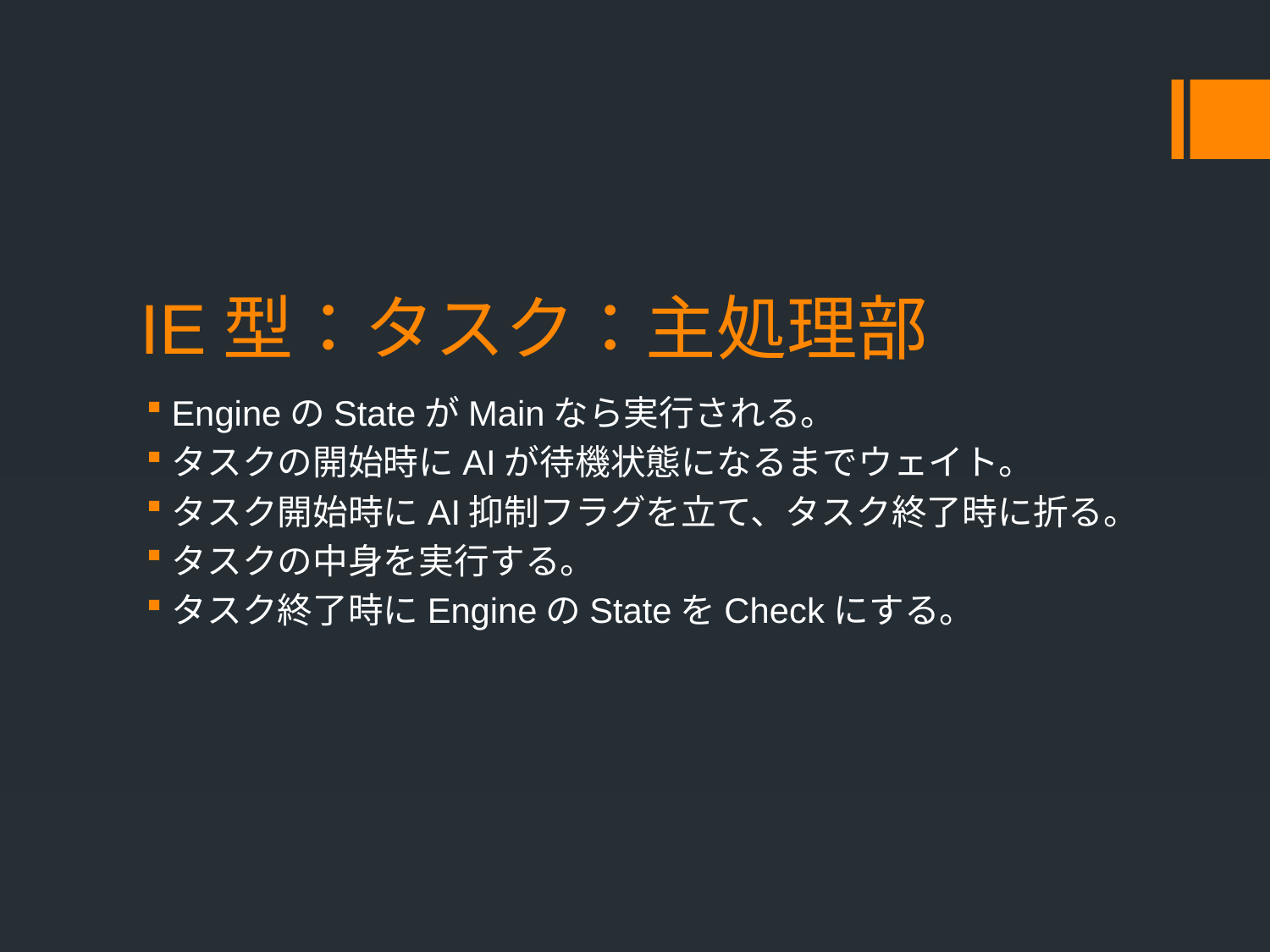

# IE型：タスク：主処理部
EngineのStateがMainなら実行される。
タスクの開始時にAIが待機状態になるまでウェイト。
タスク開始時にAI抑制フラグを立て、タスク終了時に折る。
タスクの中身を実行する。
タスク終了時にEngineのStateをCheckにする。